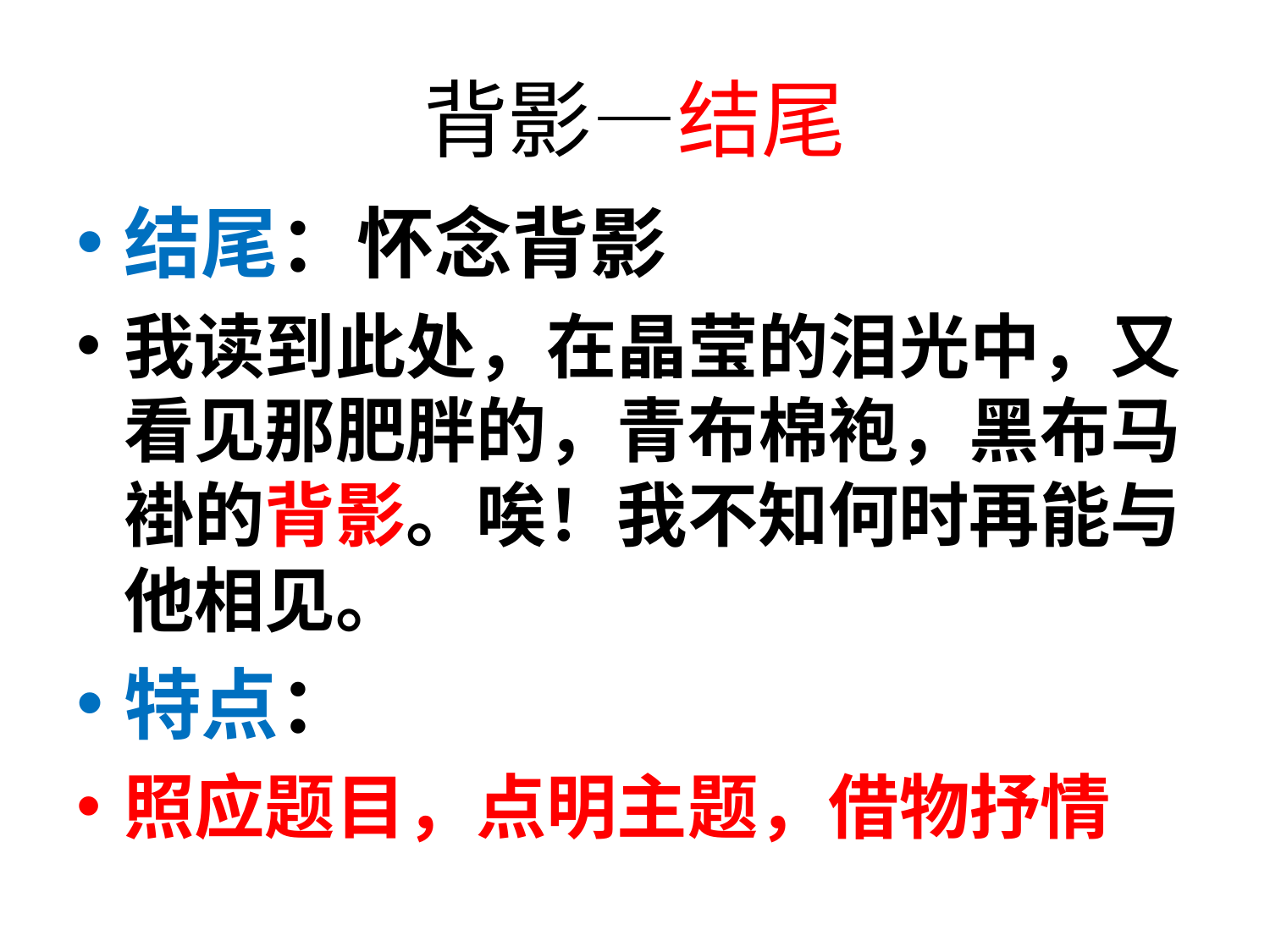

# 背影—结尾
结尾：怀念背影
我读到此处，在晶莹的泪光中，又看见那肥胖的，青布棉袍，黑布马褂的背影。唉！我不知何时再能与他相见。
特点：
照应题目，点明主题，借物抒情